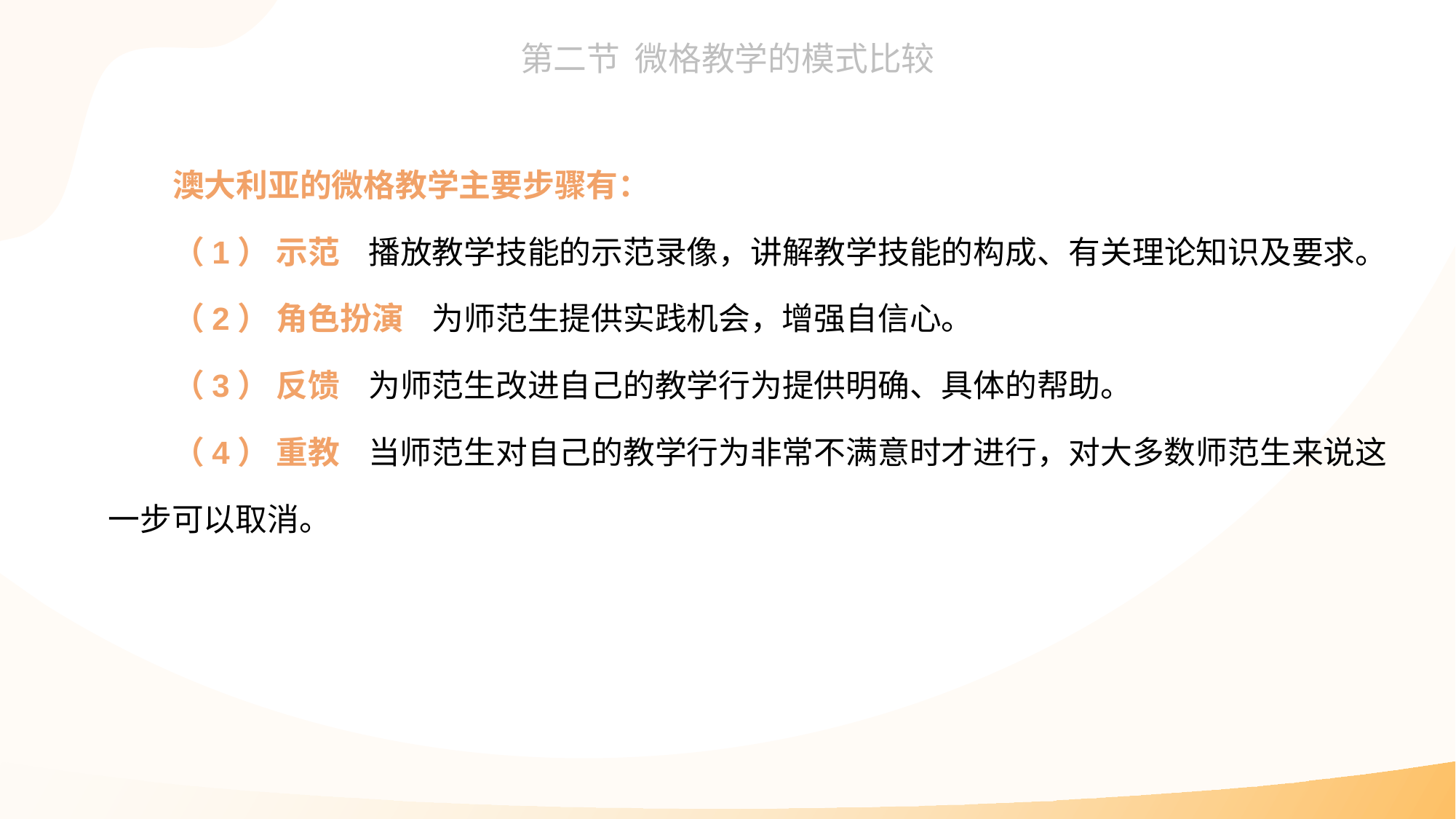

澳大利亚的微格教学主要步骤有：
（1） 示范    播放教学技能的示范录像，讲解教学技能的构成、有关理论知识及要求。
（2） 角色扮演    为师范生提供实践机会，增强自信心。
（3） 反馈    为师范生改进自己的教学行为提供明确、具体的帮助。
（4） 重教    当师范生对自己的教学行为非常不满意时才进行，对大多数师范生来说这一步可以取消。